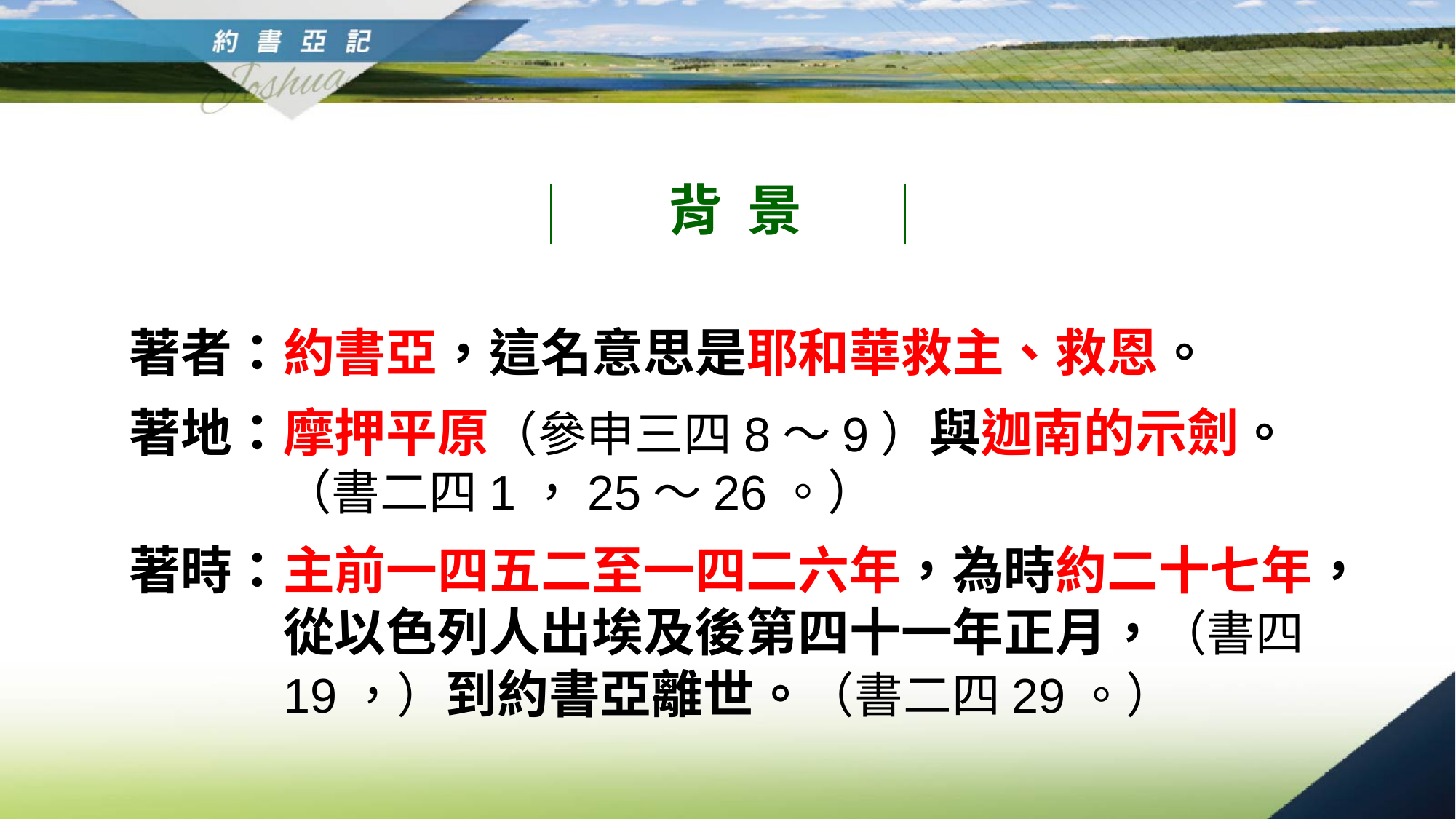

背  景
著者：約書亞，這名意思是耶和華救主、救恩。
著地：摩押平原（參申三四8～9）與迦南的示劍。（書二四1，25～26。）
著時：主前一四五二至一四二六年，為時約二十七年，從以色列人出埃及後第四十一年正月，（書四19，）到約書亞離世。（書二四29。）